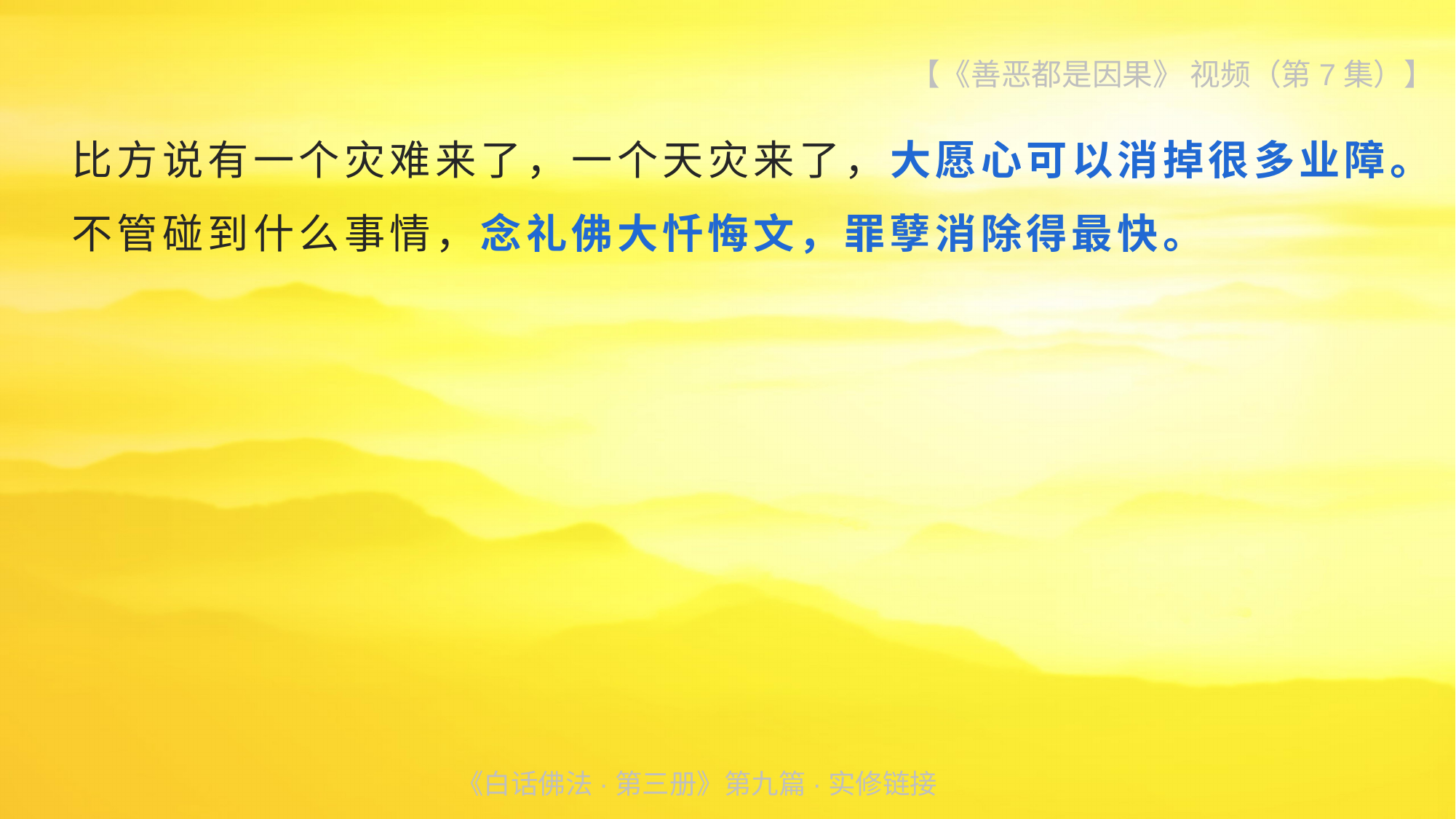

【《善恶都是因果》 视频（第7集）】
比方说有一个灾难来了，一个天灾来了，大愿心可以消掉很多业障。不管碰到什么事情，念礼佛大忏悔文，罪孽消除得最快。
《白话佛法·第三册》第九篇·实修链接